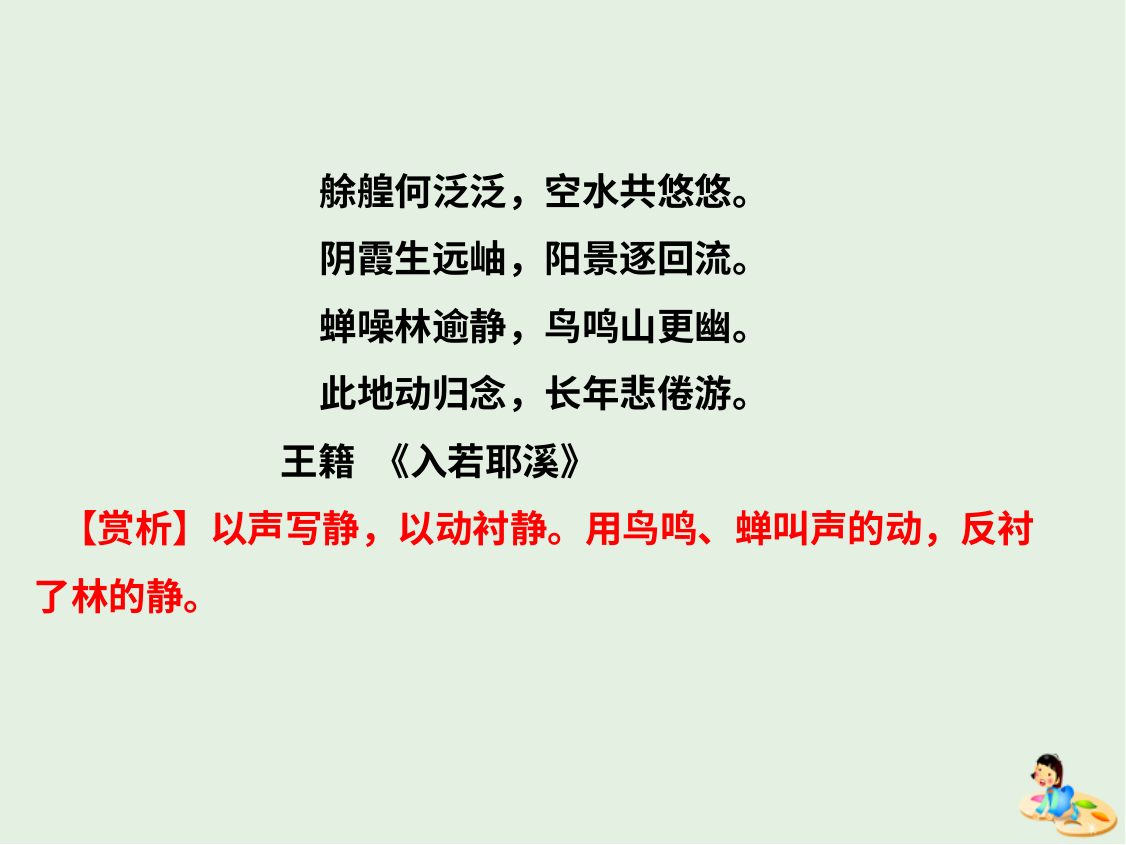

艅艎何泛泛，空水共悠悠。
阴霞生远岫，阳景逐回流。
蝉噪林逾静，鸟鸣山更幽。
此地动归念，长年悲倦游。
                            王籍  《入若耶溪》
  【赏析】以声写静，以动衬静。用鸟鸣、蝉叫声的动，反衬了林的静。